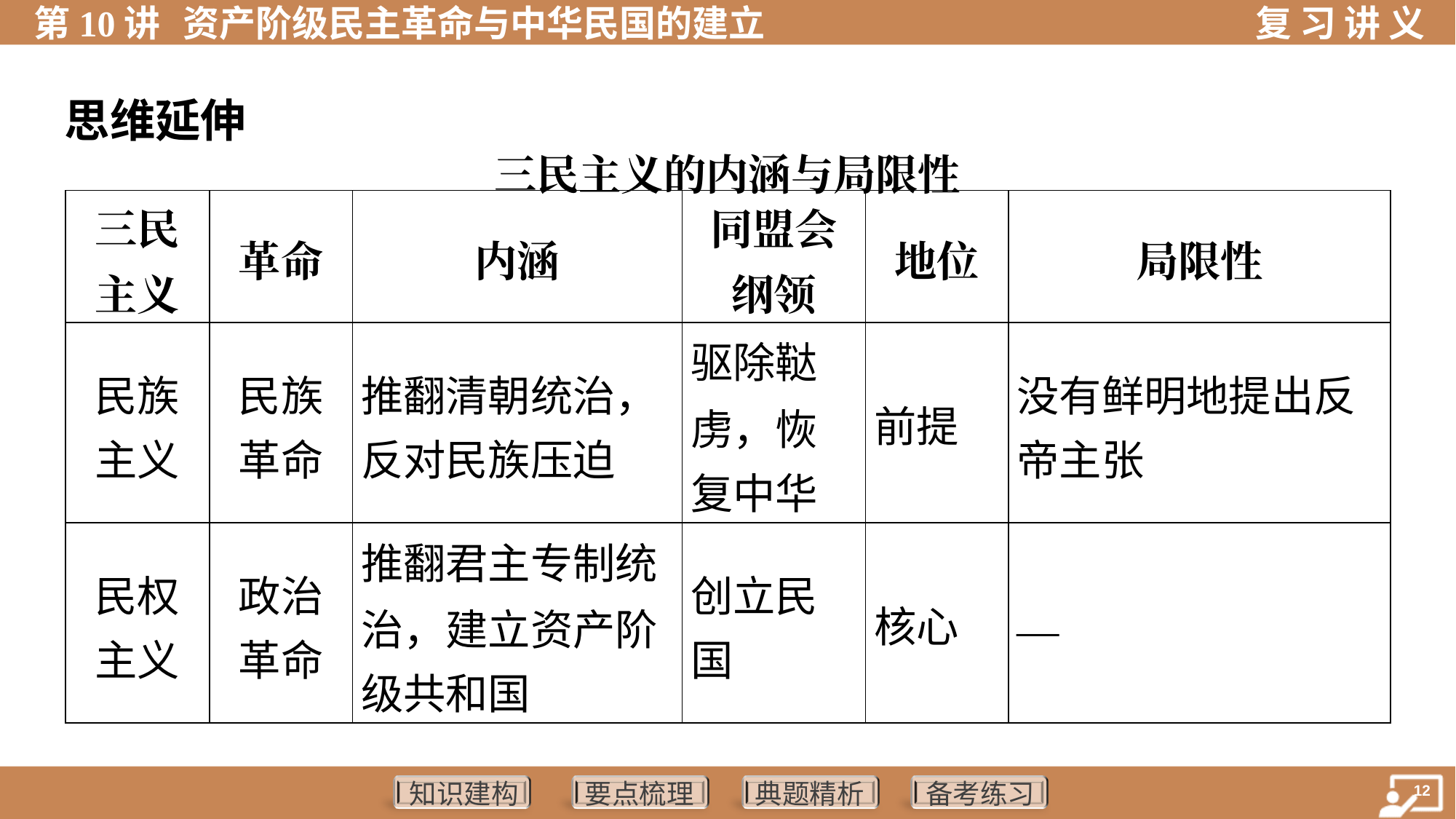

思维延伸
三民主义的内涵与局限性
| 三民 主义 | 革命 | 内涵 | 同盟会 纲领 | 地位 | 局限性 |
| --- | --- | --- | --- | --- | --- |
| 民族 主义 | 民族 革命 | 推翻清朝统治， 反对民族压迫 | 驱除鞑 虏，恢 复中华 | 前提 | 没有鲜明地提出反 帝主张 |
| 民权 主义 | 政治 革命 | 推翻君主专制统 治，建立资产阶 级共和国 | 创立民 国 | 核心 | — |